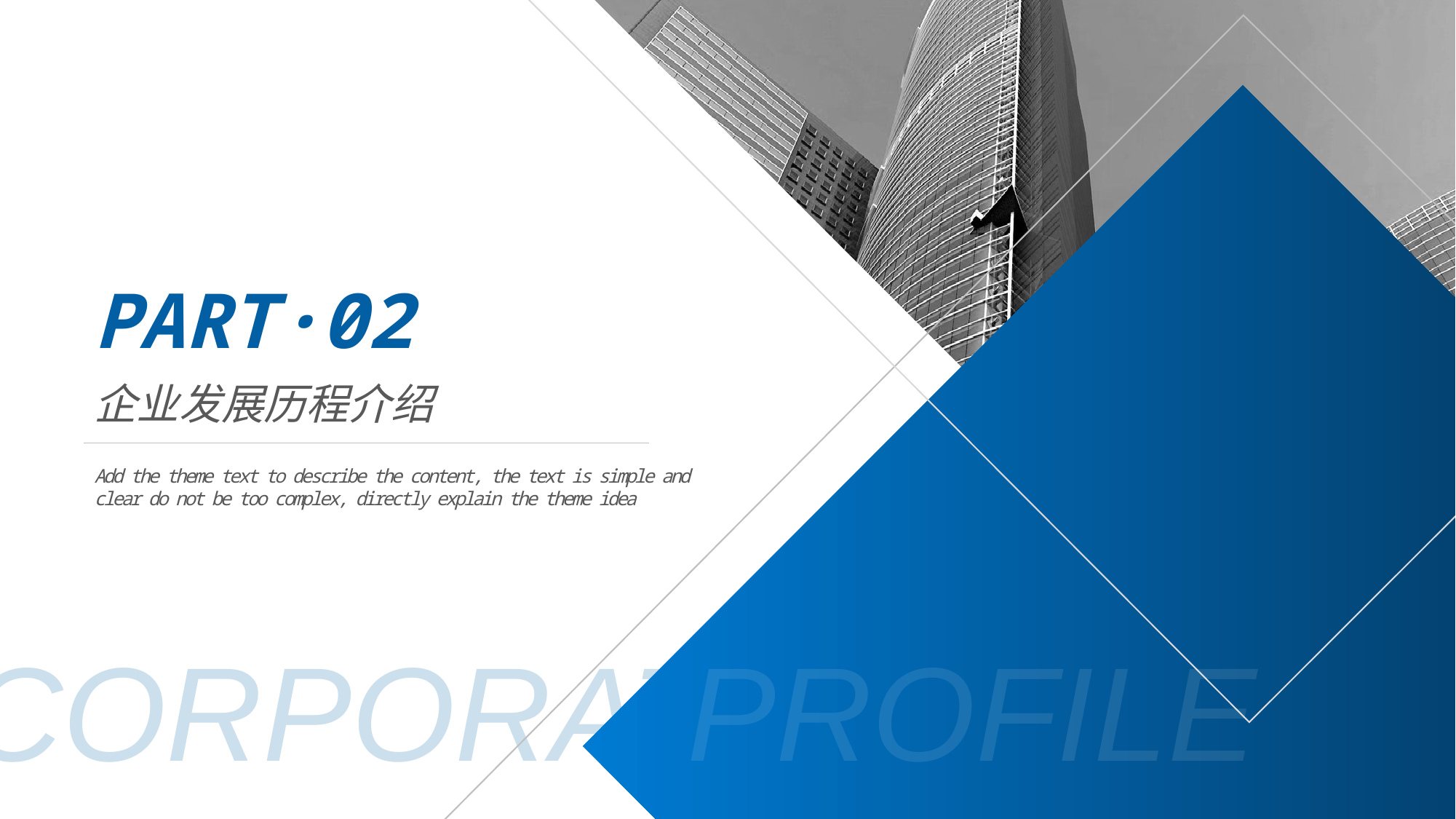

PART·02
企业发展历程介绍
Add the theme text to describe the content, the text is simple and clear do not be too complex, directly explain the theme idea
CORPORATE
PROFILE